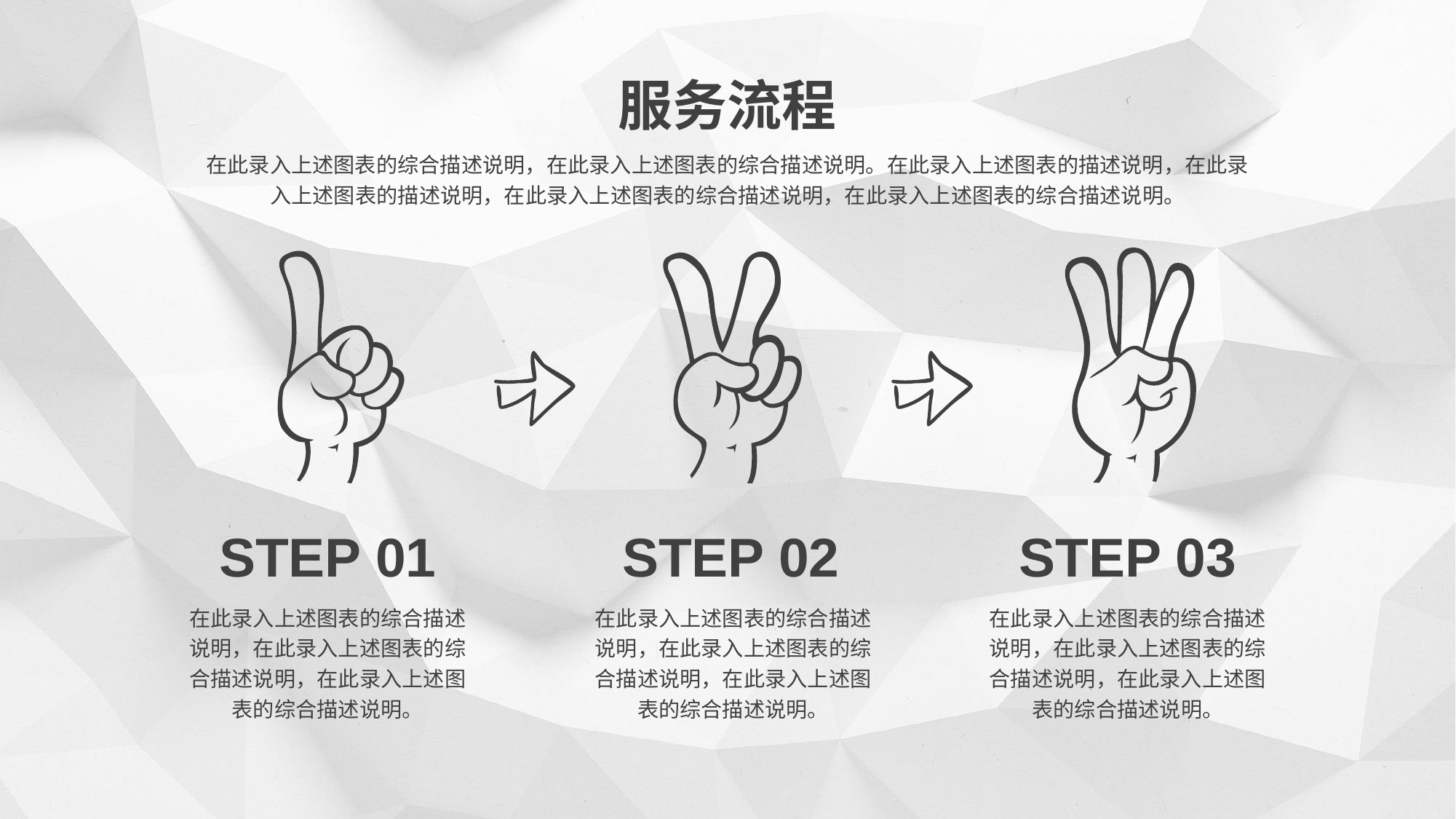

服务流程
在此录入上述图表的综合描述说明，在此录入上述图表的综合描述说明。在此录入上述图表的描述说明，在此录入上述图表的描述说明，在此录入上述图表的综合描述说明，在此录入上述图表的综合描述说明。

STEP 01
STEP 02
STEP 03
在此录入上述图表的综合描述说明，在此录入上述图表的综合描述说明，在此录入上述图表的综合描述说明。
在此录入上述图表的综合描述说明，在此录入上述图表的综合描述说明，在此录入上述图表的综合描述说明。
在此录入上述图表的综合描述说明，在此录入上述图表的综合描述说明，在此录入上述图表的综合描述说明。